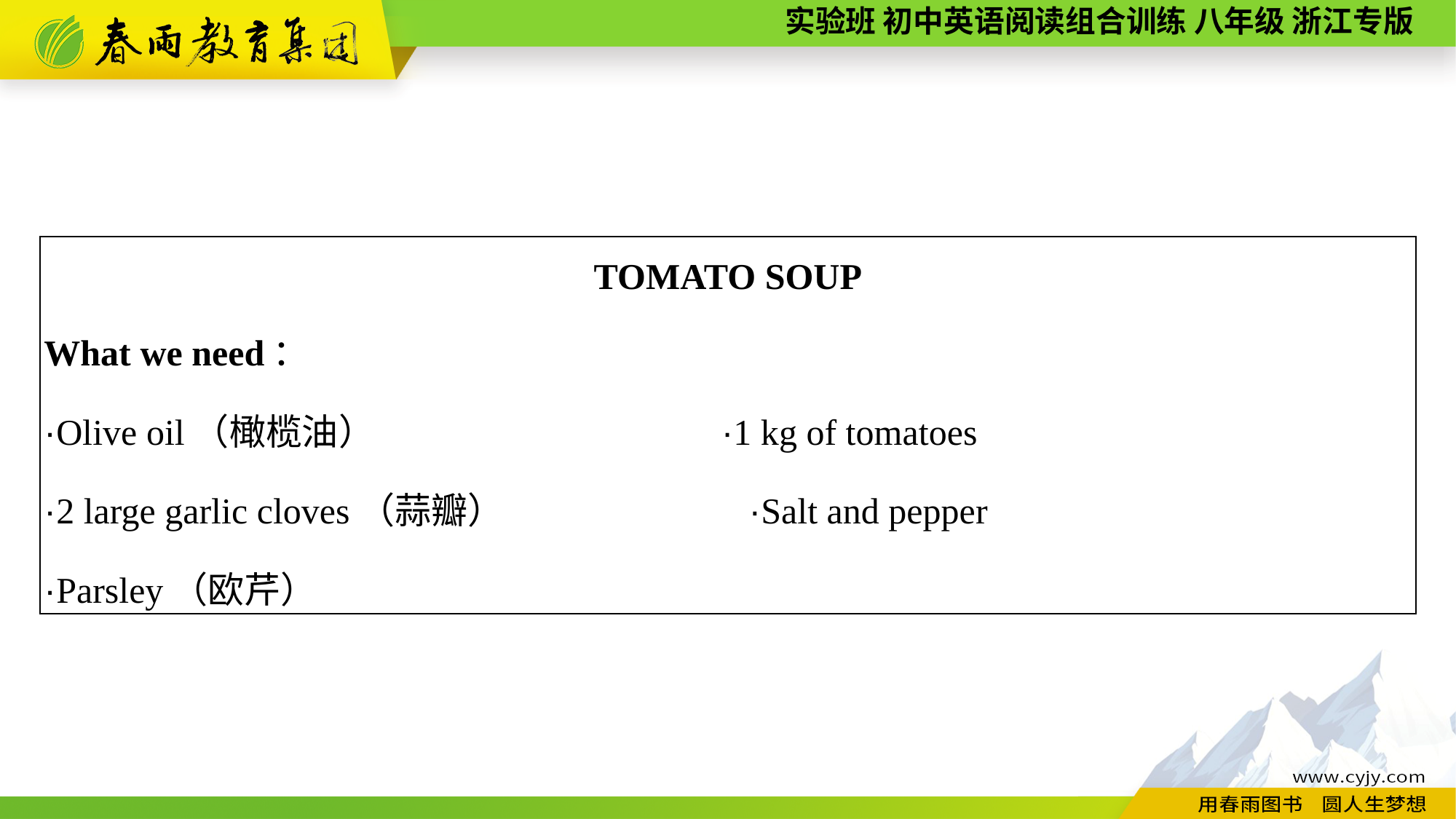

| TOMATO SOUP What we need： ·Olive oil（橄榄油）　　　　　　　　　 ·1 kg of tomatoes ·2 large garlic cloves（蒜瓣） ·Salt and pepper ·Parsley（欧芹） |
| --- |